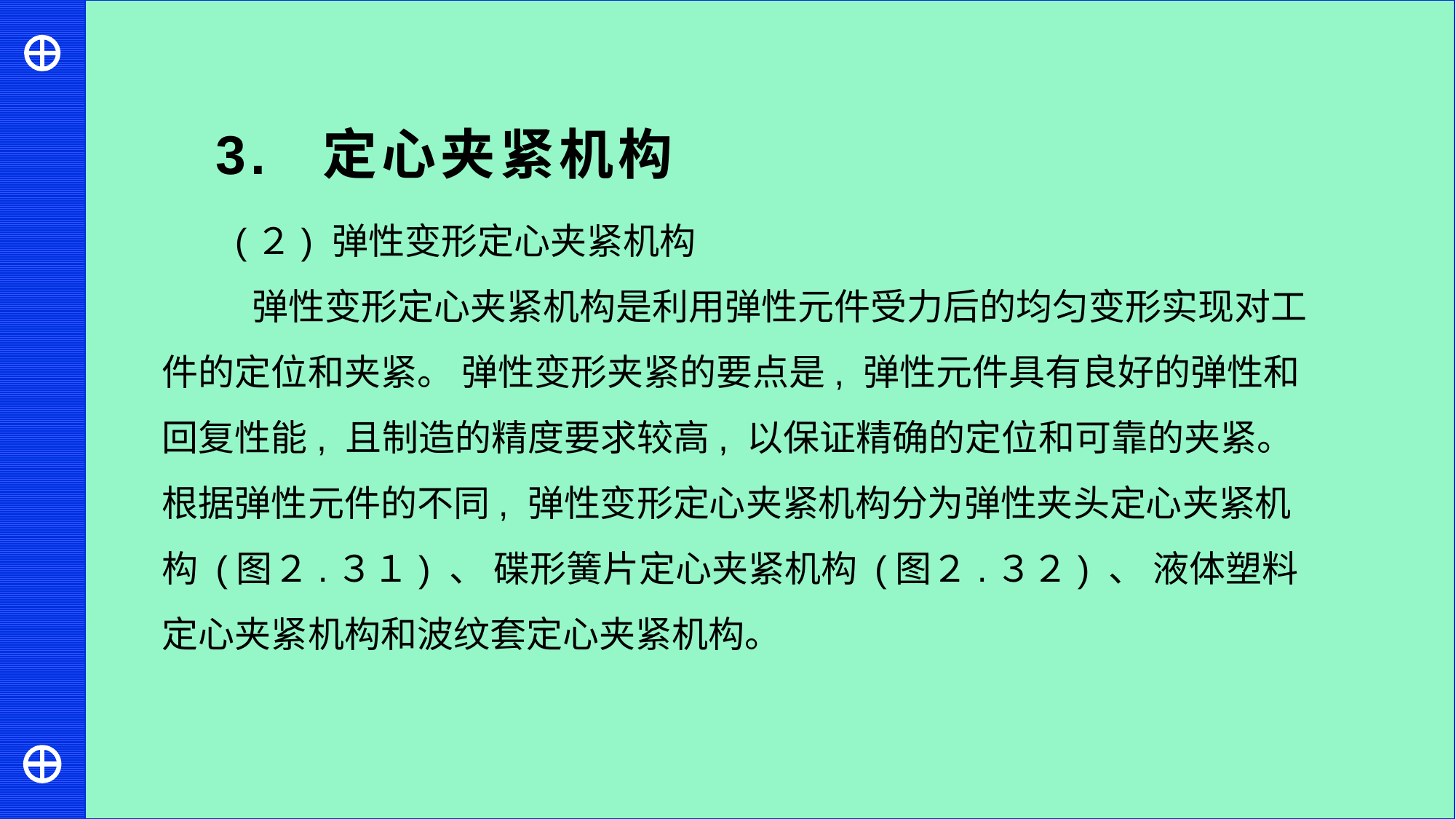

3.  定心夹紧机构
(２) 弹性变形定心夹紧机构
 弹性变形定心夹紧机构是利用弹性元件受力后的均匀变形实现对工件的定位和夹紧。 弹性变形夹紧的要点是, 弹性元件具有良好的弹性和回复性能, 且制造的精度要求较高, 以保证精确的定位和可靠的夹紧。根据弹性元件的不同, 弹性变形定心夹紧机构分为弹性夹头定心夹紧机构 (图２.３１) 、 碟形簧片定心夹紧机构 (图２.３２) 、 液体塑料定心夹紧机构和波纹套定心夹紧机构。